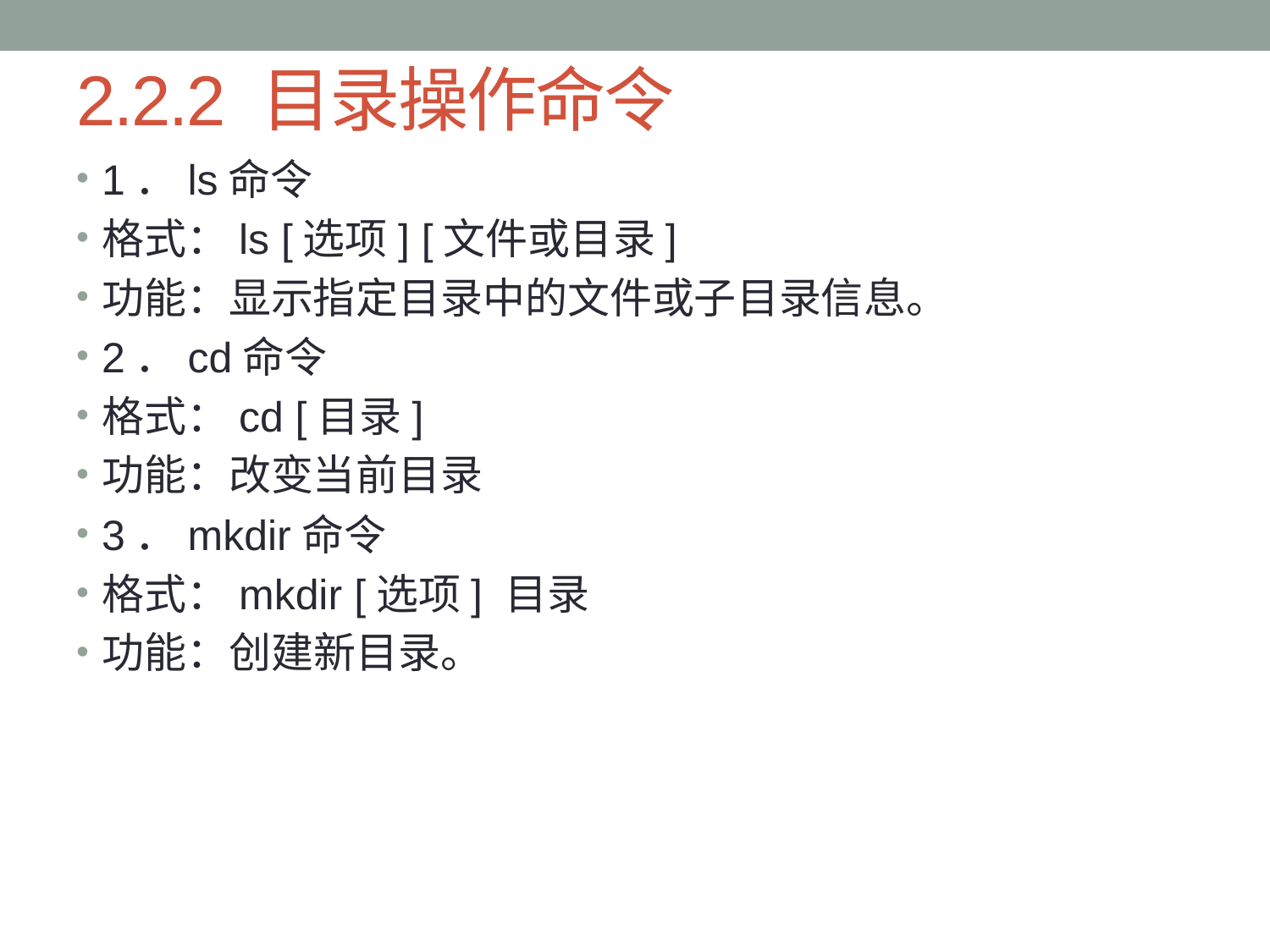

# 2.2.2 目录操作命令
1．ls命令
格式：ls [选项] [文件或目录]
功能：显示指定目录中的文件或子目录信息。
2．cd命令
格式：cd [目录]
功能：改变当前目录
3．mkdir命令
格式：mkdir [选项] 目录
功能：创建新目录。